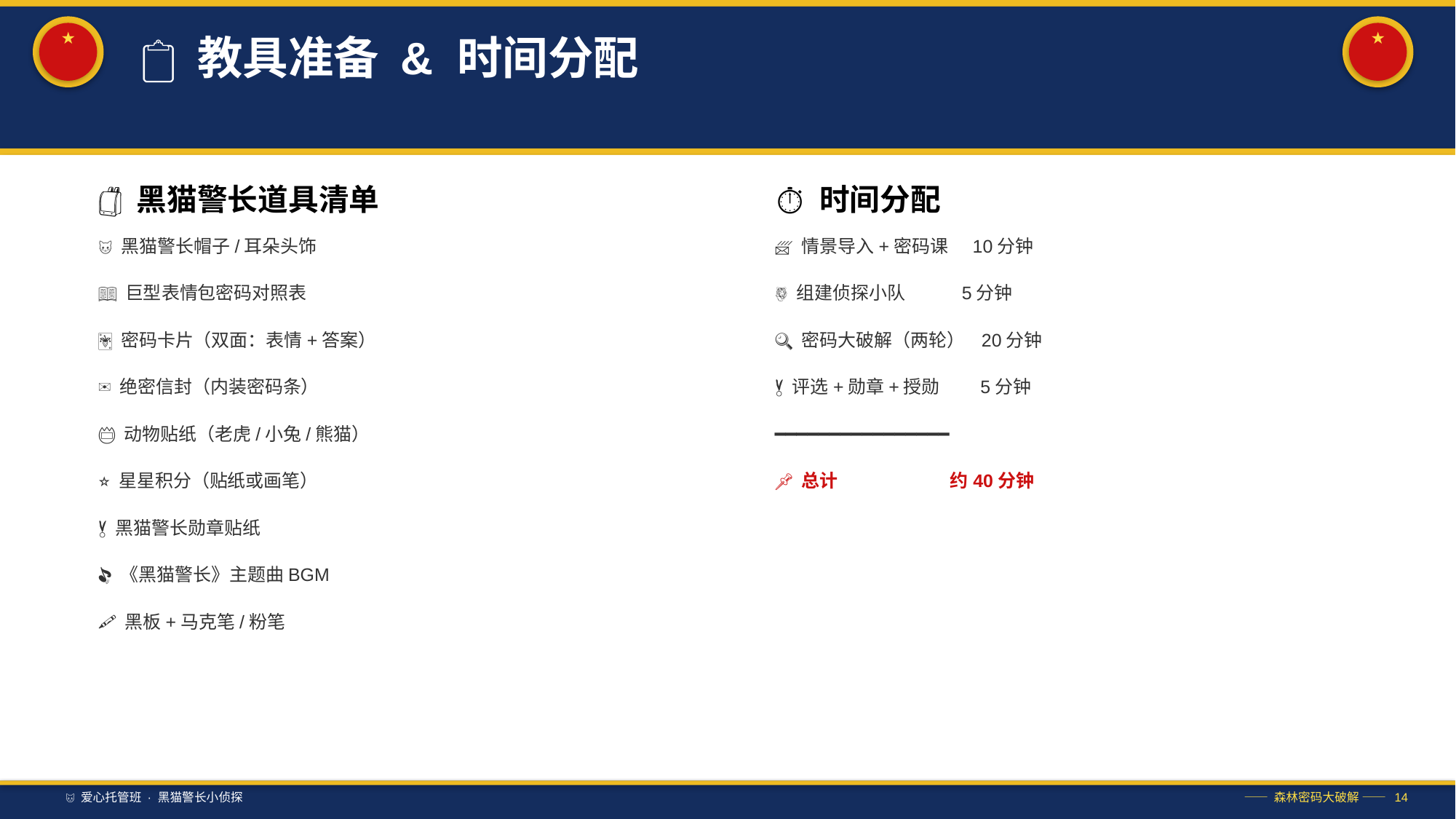

★
★

📋 教具准备 & 时间分配

🎒 黑猫警长道具清单
⏱ 时间分配
🐱 黑猫警长帽子/耳朵头饰
📨 情景导入+密码课     10分钟
📖 巨型表情包密码对照表
🐯 组建侦探小队             5分钟
🃏 密码卡片（双面：表情+答案）
🔍 密码大破解（两轮）   20分钟
✉️ 绝密信封（内装密码条）
🏅 评选+勋章+授勋         5分钟
📛 动物贴纸（老虎/小兔/熊猫）
━━━━━━━━━━━━━━━━
⭐ 星星积分（贴纸或画笔）
📌 总计                           约40分钟
🏅 黑猫警长勋章贴纸
🎵 《黑猫警长》主题曲BGM
🖍️ 黑板+马克笔/粉笔

🐱 爱心托管班 · 黑猫警长小侦探
—— 森林密码大破解 ——  14